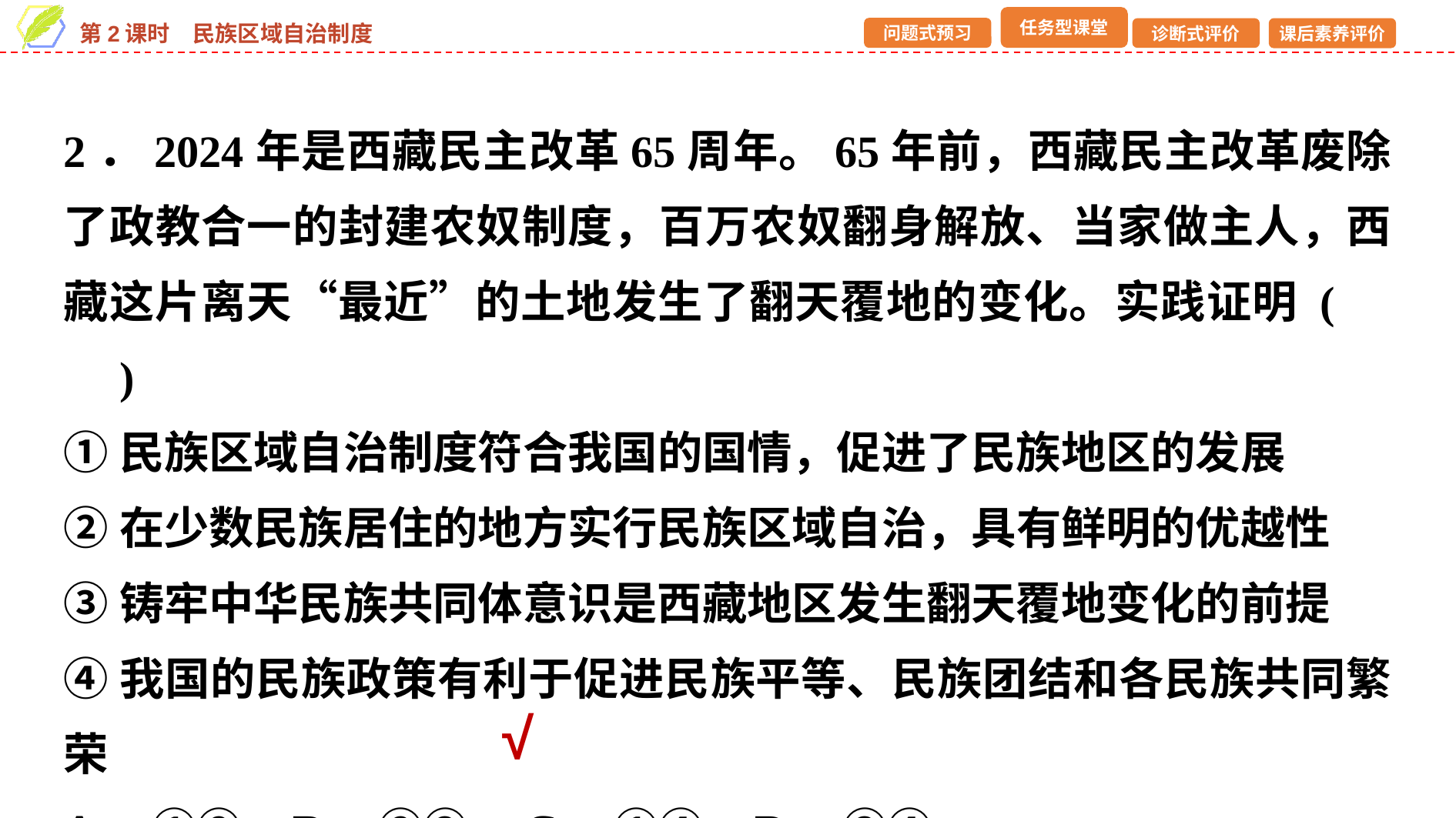

2．2024年是西藏民主改革65周年。65年前，西藏民主改革废除了政教合一的封建农奴制度，百万农奴翻身解放、当家做主人，西藏这片离天“最近”的土地发生了翻天覆地的变化。实践证明 (　　)
①民族区域自治制度符合我国的国情，促进了民族地区的发展
②在少数民族居住的地方实行民族区域自治，具有鲜明的优越性
③铸牢中华民族共同体意识是西藏地区发生翻天覆地变化的前提
④我国的民族政策有利于促进民族平等、民族团结和各民族共同繁荣
A．①②    B．②③	C．①④    D．③④
√